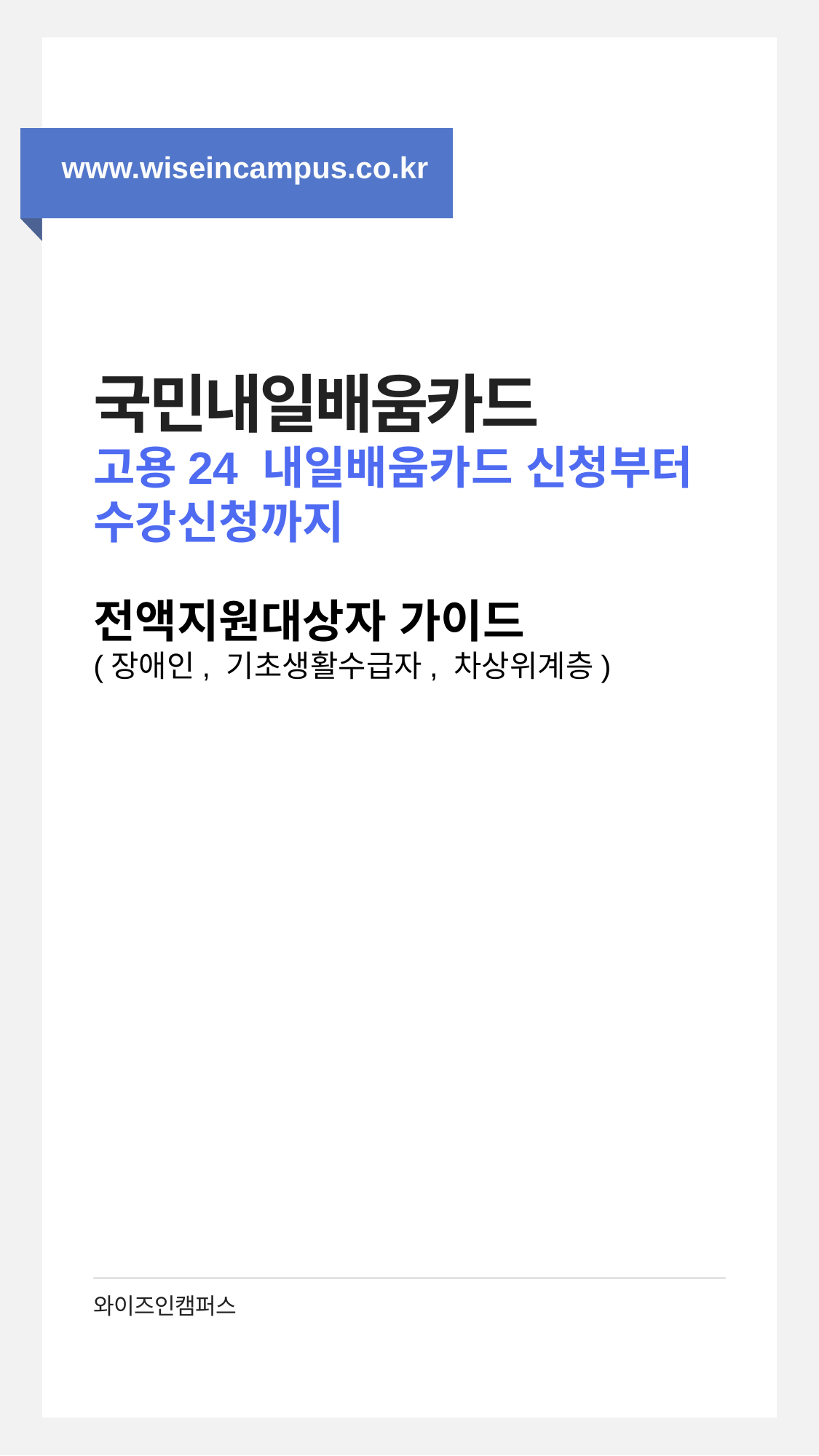

www.wiseincampus.co.kr

국민내일배움카드
표지
고용24 내일배움카드 신청부터
수강신청까지
전액지원대상자 가이드
(장애인, 기초생활수급자, 차상위계층)

와이즈인캠퍼스